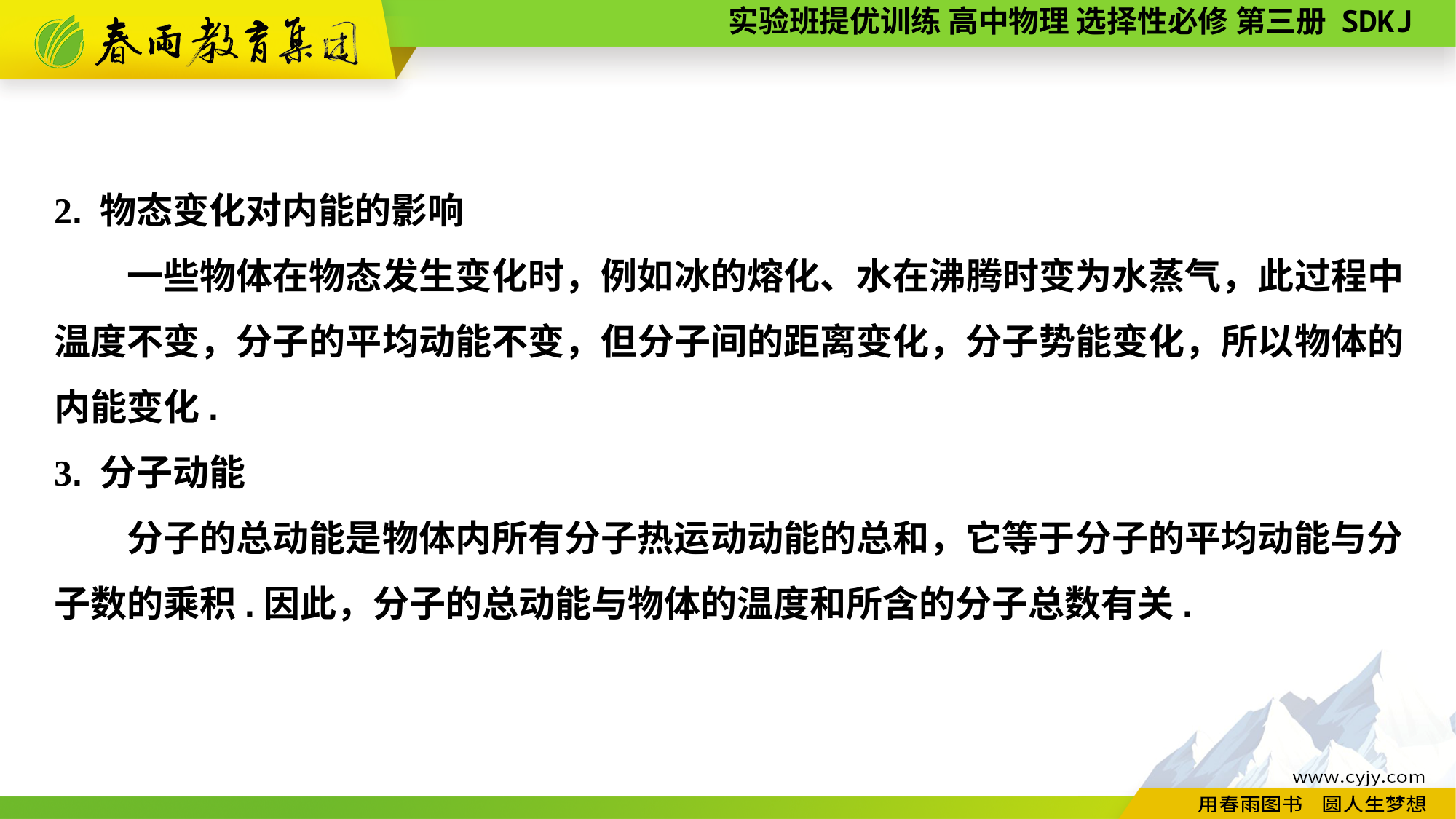

2. 物态变化对内能的影响
　　一些物体在物态发生变化时，例如冰的熔化、水在沸腾时变为水蒸气，此过程中温度不变，分子的平均动能不变，但分子间的距离变化，分子势能变化，所以物体的内能变化.
3. 分子动能
　　分子的总动能是物体内所有分子热运动动能的总和，它等于分子的平均动能与分子数的乘积.因此，分子的总动能与物体的温度和所含的分子总数有关.